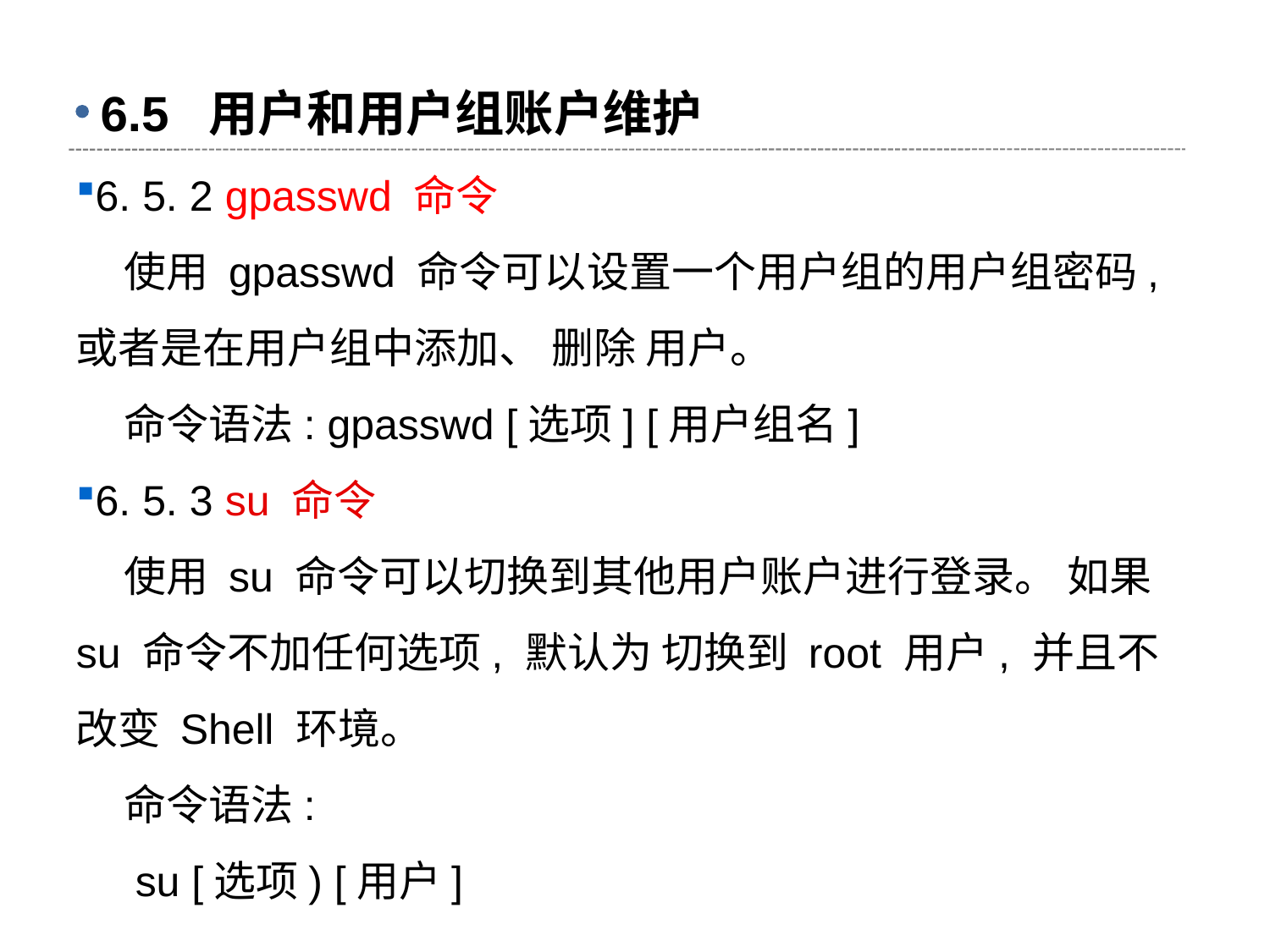

# 6.5  用户和用户组账户维护
6. 5. 2 gpasswd 命令
    使用 gpasswd 命令可以设置一个用户组的用户组密码, 或者是在用户组中添加、 删除 用户。
    命令语法: gpasswd [选项] [用户组名]
6. 5. 3 su 命令
    使用 su 命令可以切换到其他用户账户进行登录。 如果 su 命令不加任何选项, 默认为 切换到 root 用户, 并且不改变 Shell 环境。
    命令语法:
     su [选项) [用户]